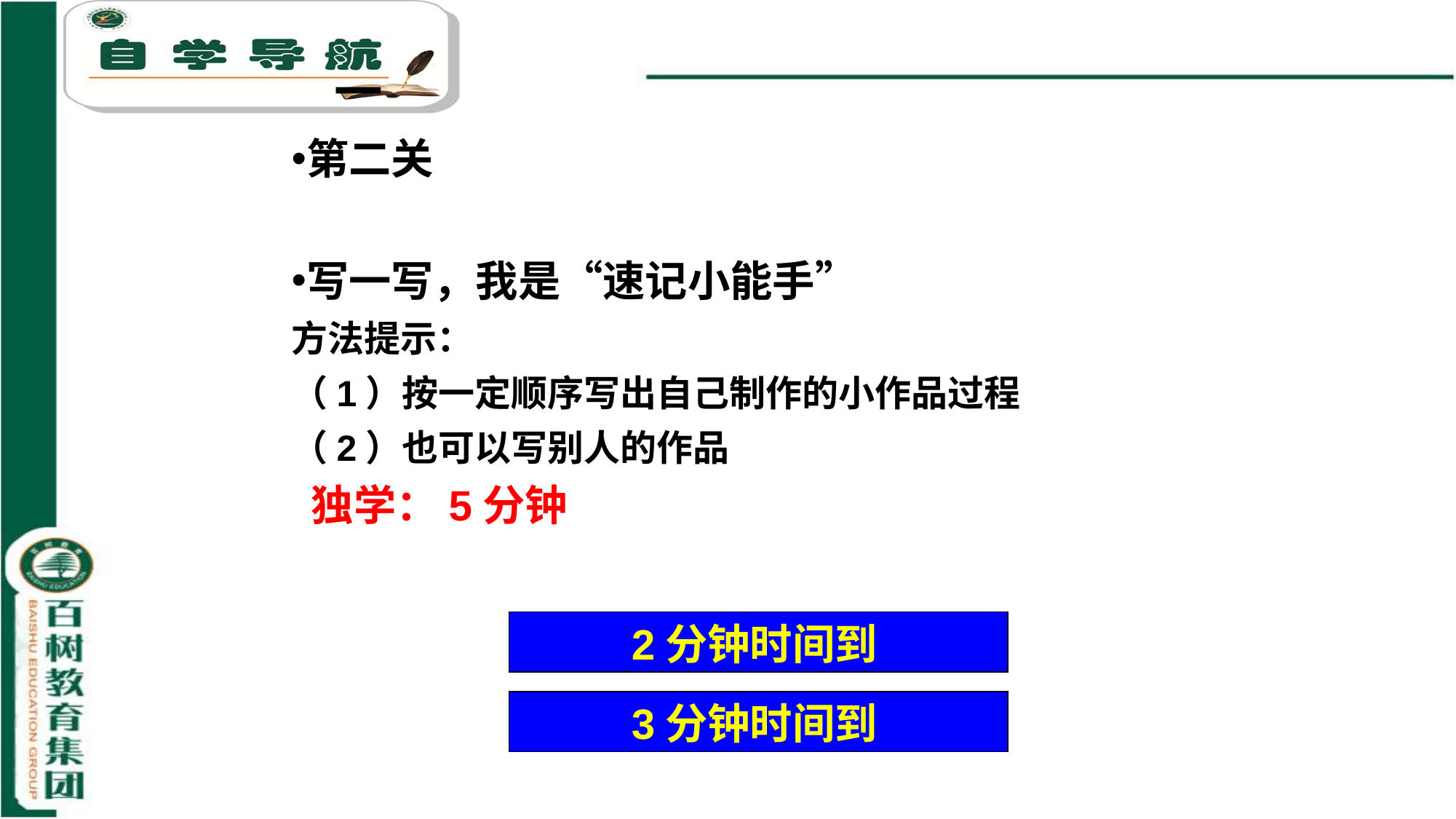

一
第二关

写一写，我是“速记小能手”
方法提示：
（1）按一定顺序写出自己制作的小作品过程
（2）也可以写别人的作品
 独学：5分钟

倒  计   时
2分钟时间到

倒  计   时
3分钟时间到